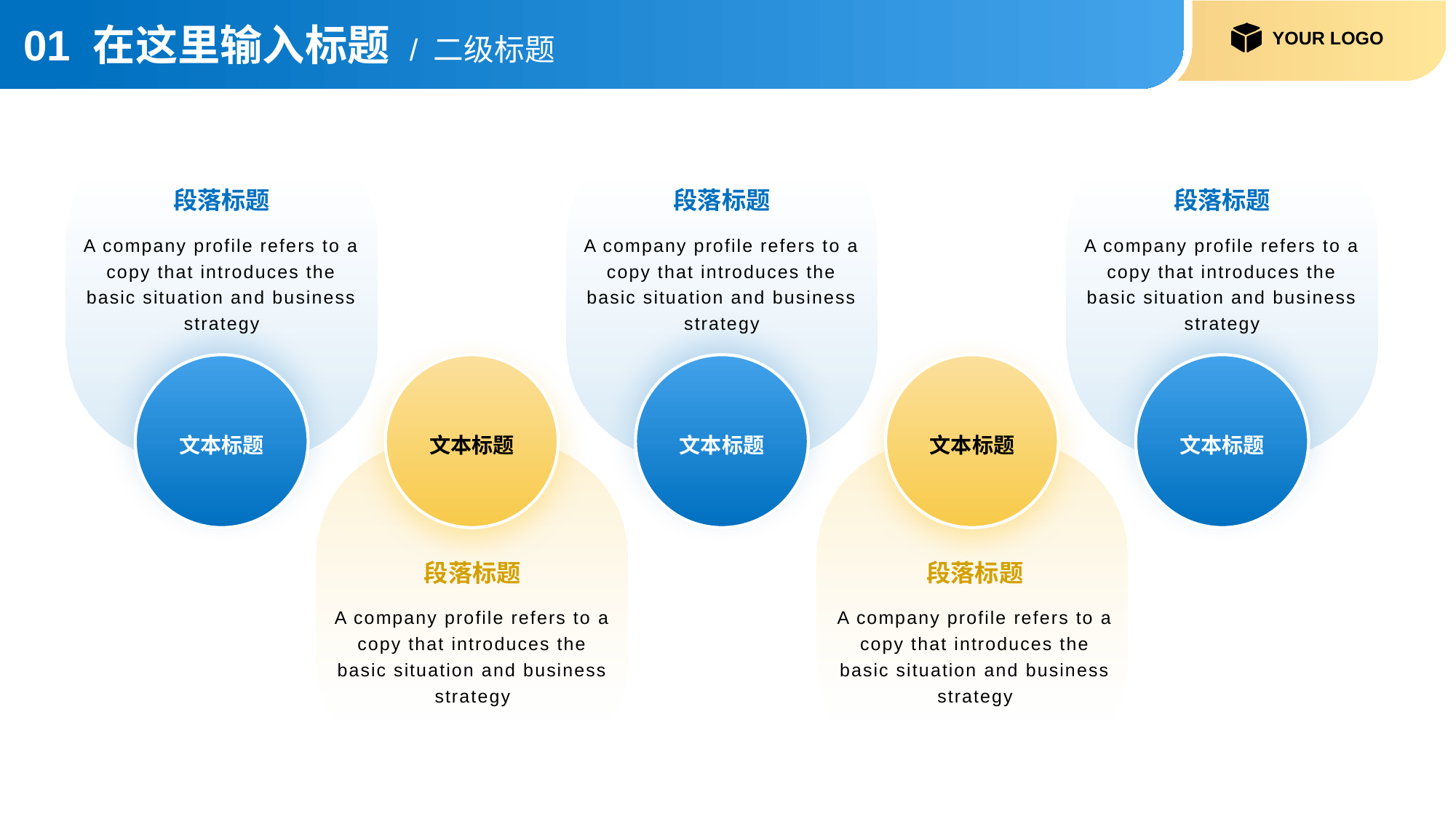

# 01 在这里输入标题 / 二级标题

段落标题
A company profile refers to a copy that introduces the basic situation and business strategy

文本标题

段落标题
A company profile refers to a copy that introduces the basic situation and business strategy

文本标题

段落标题
A company profile refers to a copy that introduces the basic situation and business strategy

文本标题

文本标题

段落标题
A company profile refers to a copy that introduces the basic situation and business strategy

文本标题

段落标题
A company profile refers to a copy that introduces the basic situation and business strategy